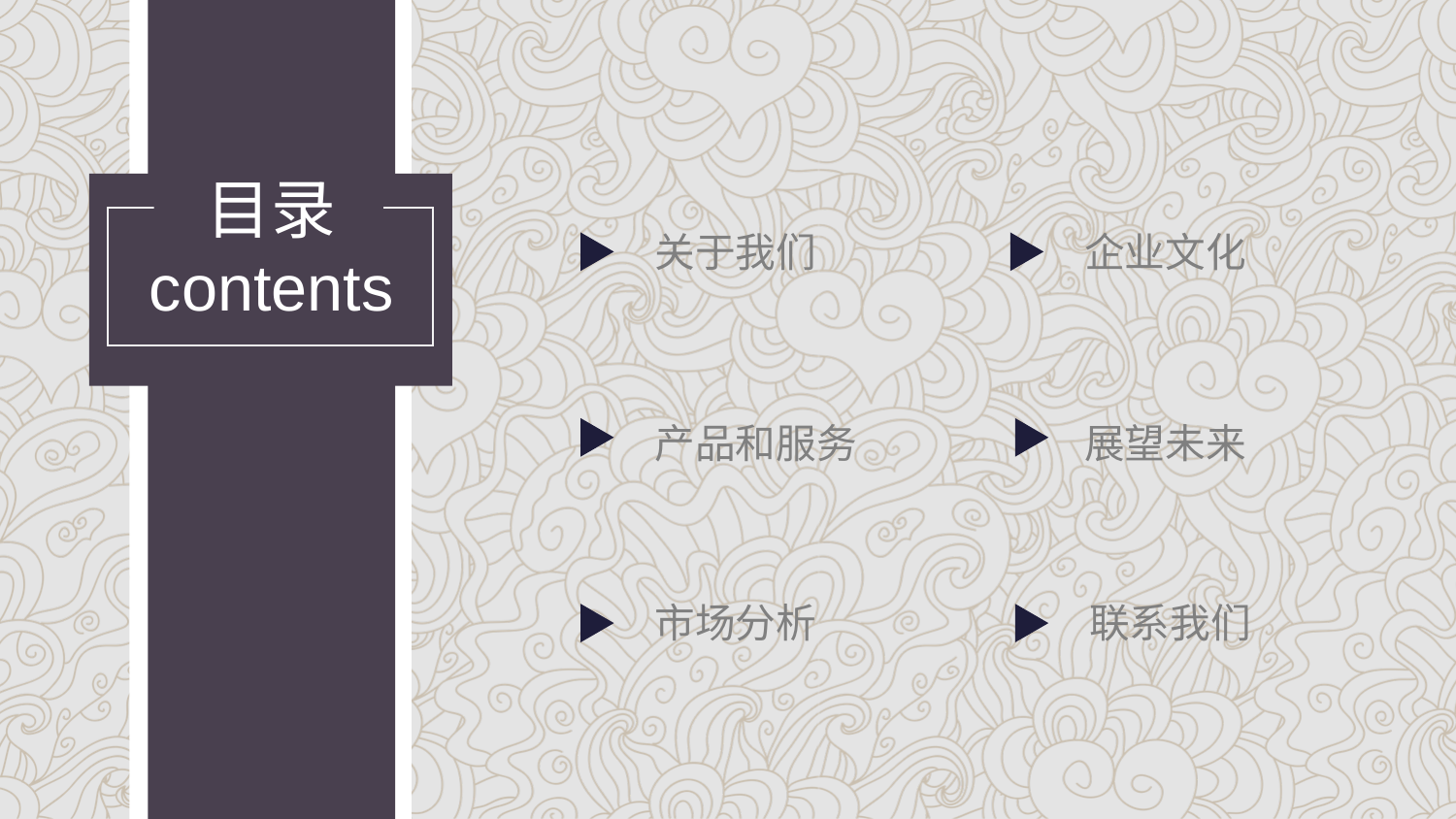

目录
contents

关于我们
企业文化

产品和服务
展望未来

市场分析
联系我们